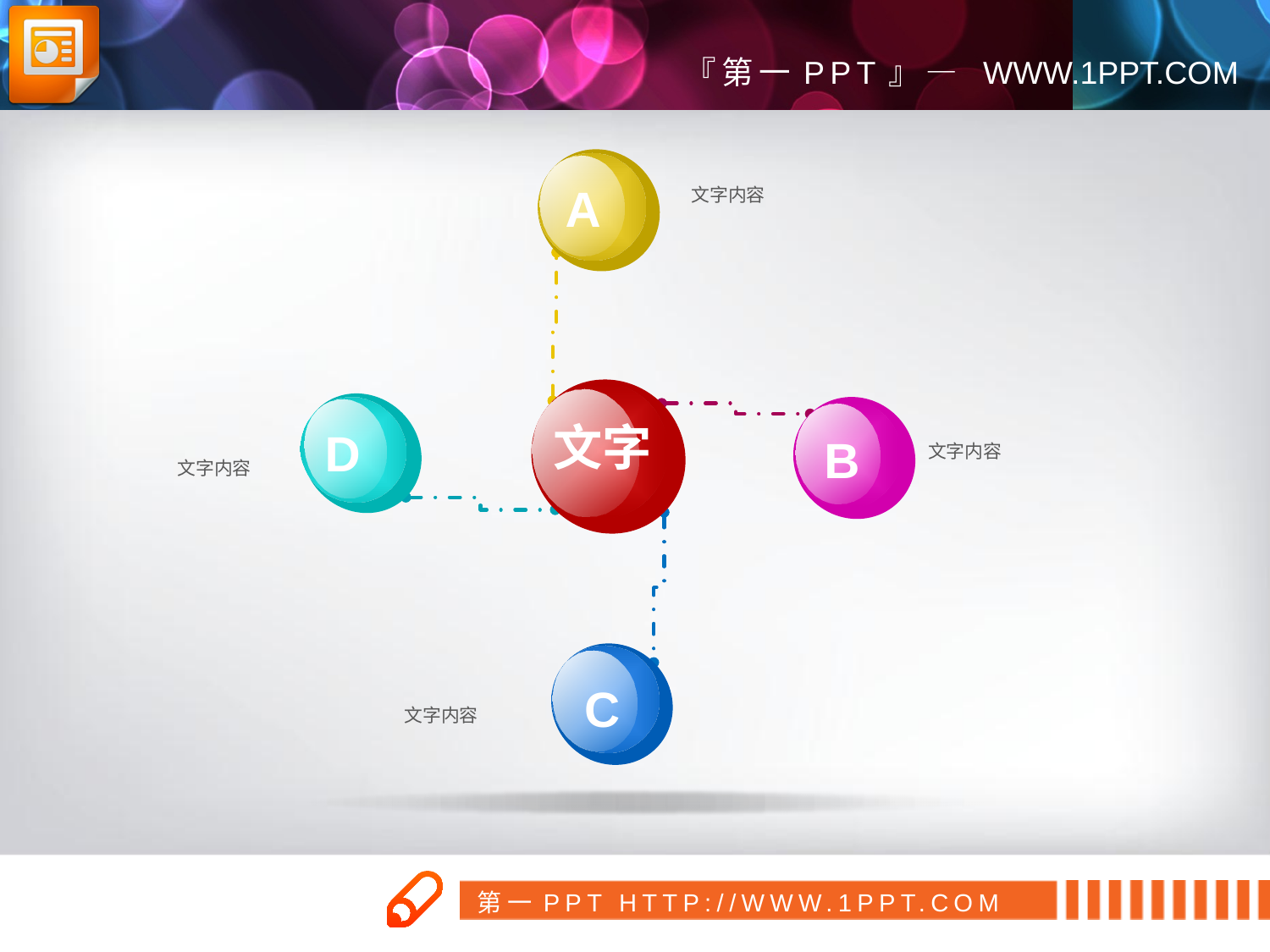

文字内容

 A

 D

文字

 B

 C
文字内容
文字内容
文字内容